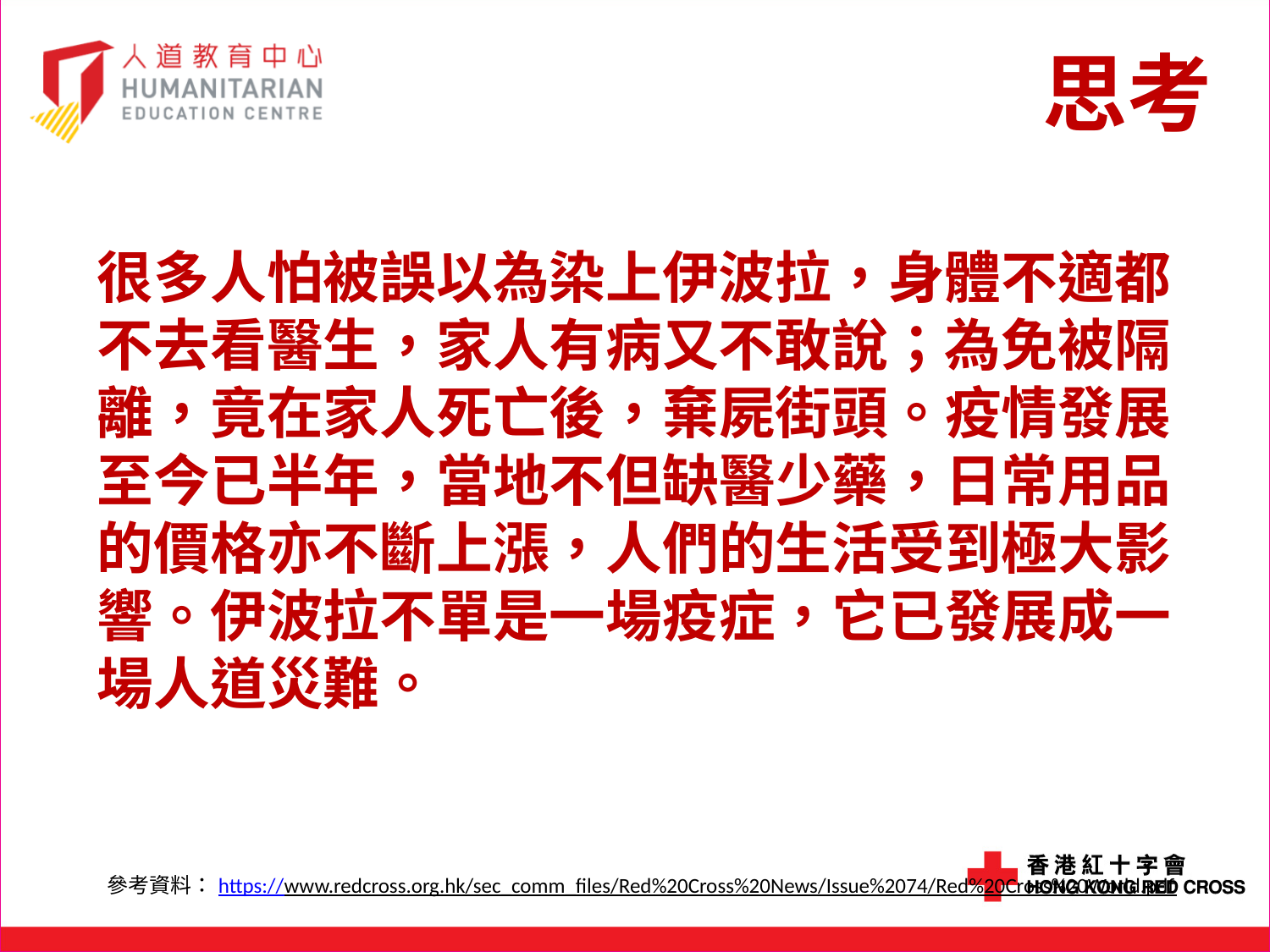

思考
很多人怕被誤以為染上伊波拉，身體不適都不去看醫生，家人有病又不敢說；為免被隔離，竟在家人死亡後，棄屍街頭。疫情發展至今已半年，當地不但缺醫少藥，日常用品的價格亦不斷上漲，人們的生活受到極大影響。伊波拉不單是一場疫症，它已發展成一場人道災難。
參考資料：https://www.redcross.org.hk/sec_comm_files/Red%20Cross%20News/Issue%2074/Red%20Cross%20World.pdf